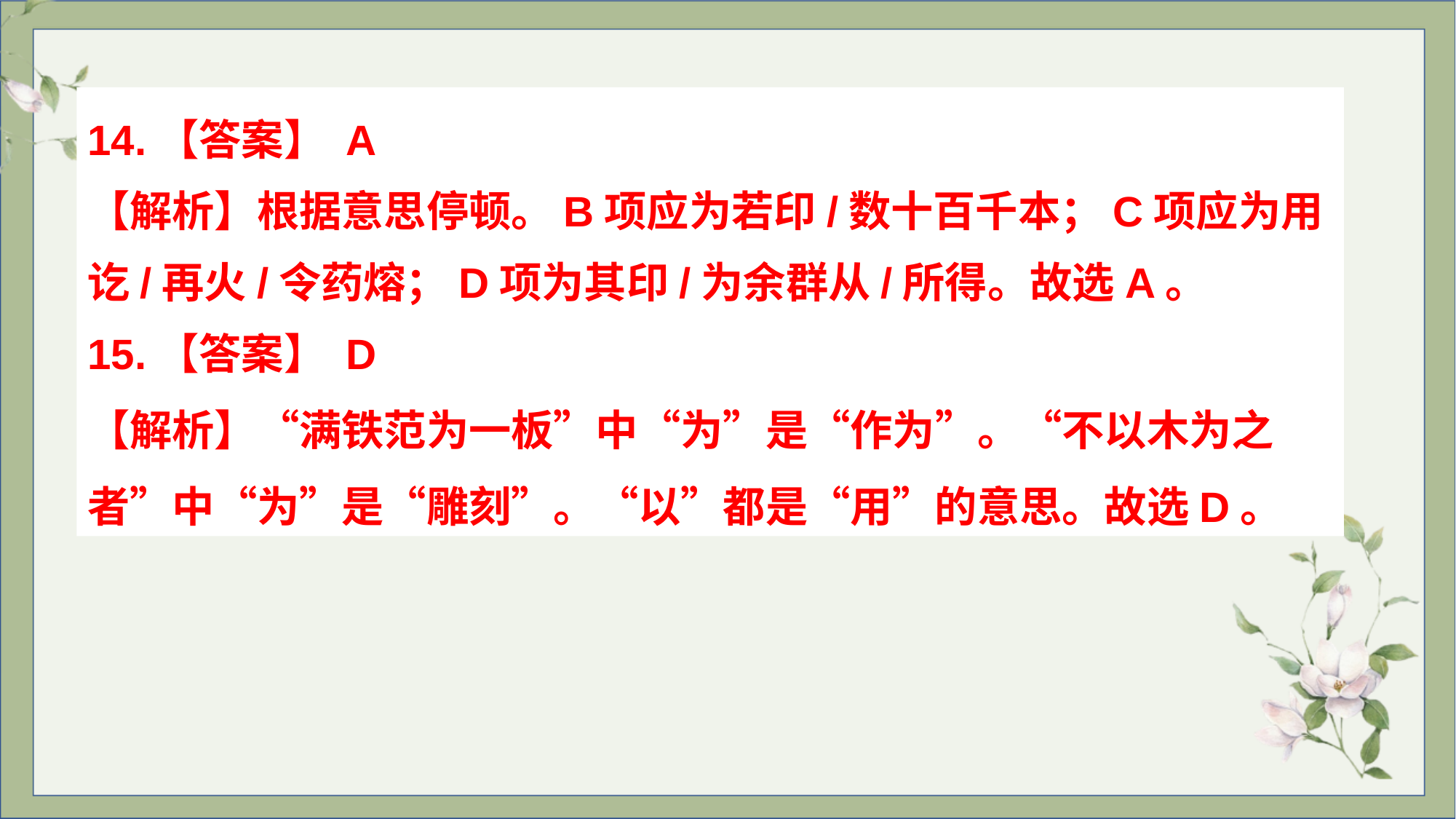

14.【答案】 A
【解析】根据意思停顿。B项应为若印/数十百千本；C项应为用讫/再火/令药熔；D项为其印/为余群从/所得。故选A。
15.【答案】 D
【解析】“满铁范为一板”中“为”是“作为”。“不以木为之者”中“为”是“雕刻”。“以”都是“用”的意思。故选D。